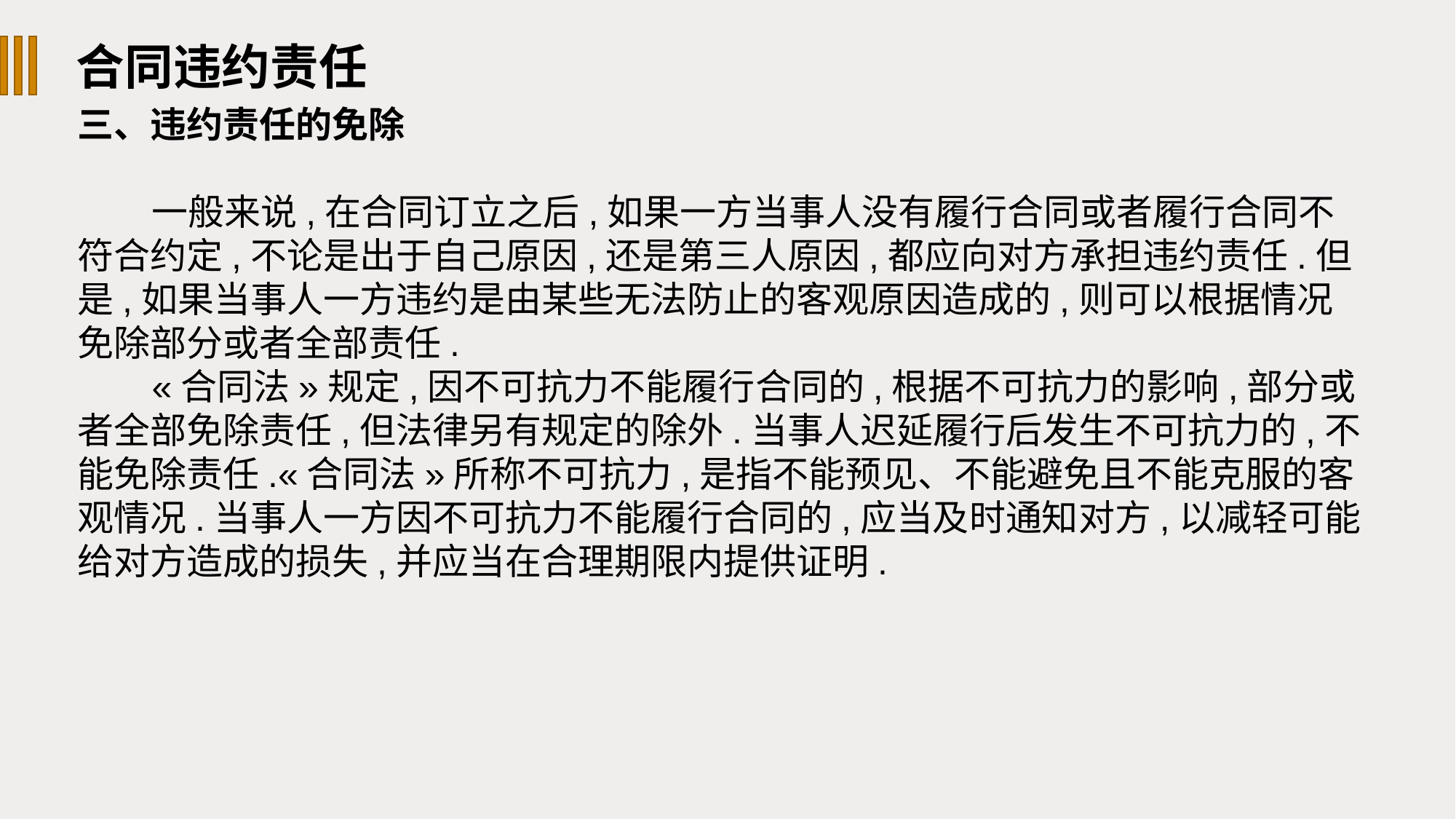

合同违约责任

三、违约责任的免除

一般来说,在合同订立之后,如果一方当事人没有履行合同或者履行合同不符合约定,不论是出于自己原因,还是第三人原因,都应向对方承担违约责任.但是,如果当事人一方违约是由某些无法防止的客观原因造成的,则可以根据情况免除部分或者全部责任.
«合同法»规定,因不可抗力不能履行合同的,根据不可抗力的影响,部分或者全部免除责任,但法律另有规定的除外.当事人迟延履行后发生不可抗力的,不能免除责任.«合同法»所称不可抗力,是指不能预见、不能避免且不能克服的客观情况.当事人一方因不可抗力不能履行合同的,应当及时通知对方,以减轻可能给对方造成的损失,并应当在合理期限内提供证明.